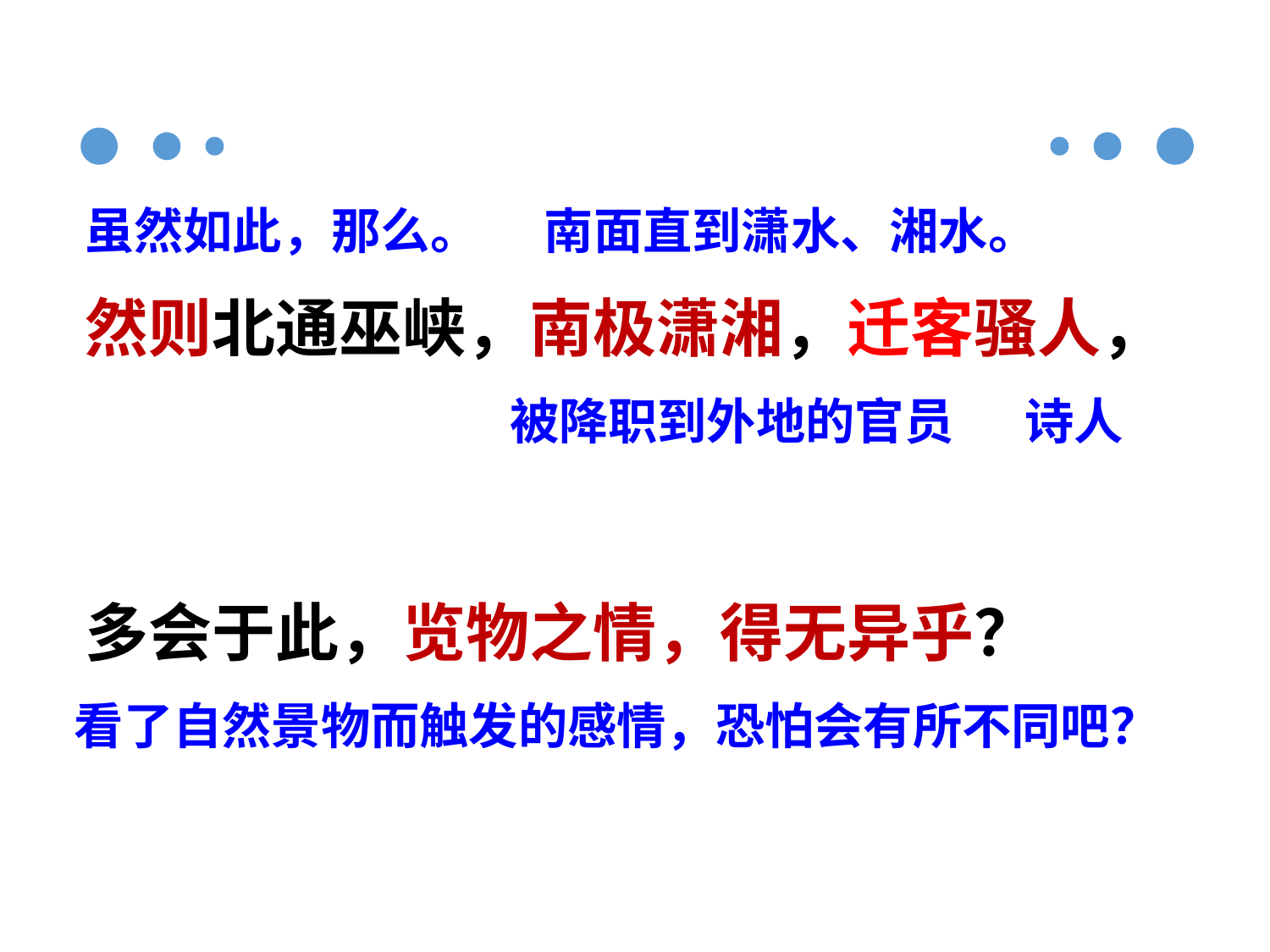

虽然如此，那么。
南面直到潇水、湘水。
然则北通巫峡，南极潇湘，迁客骚人，

多会于此，览物之情，得无异乎？
被降职到外地的官员
诗人
看了自然景物而触发的感情，恐怕会有所不同吧？